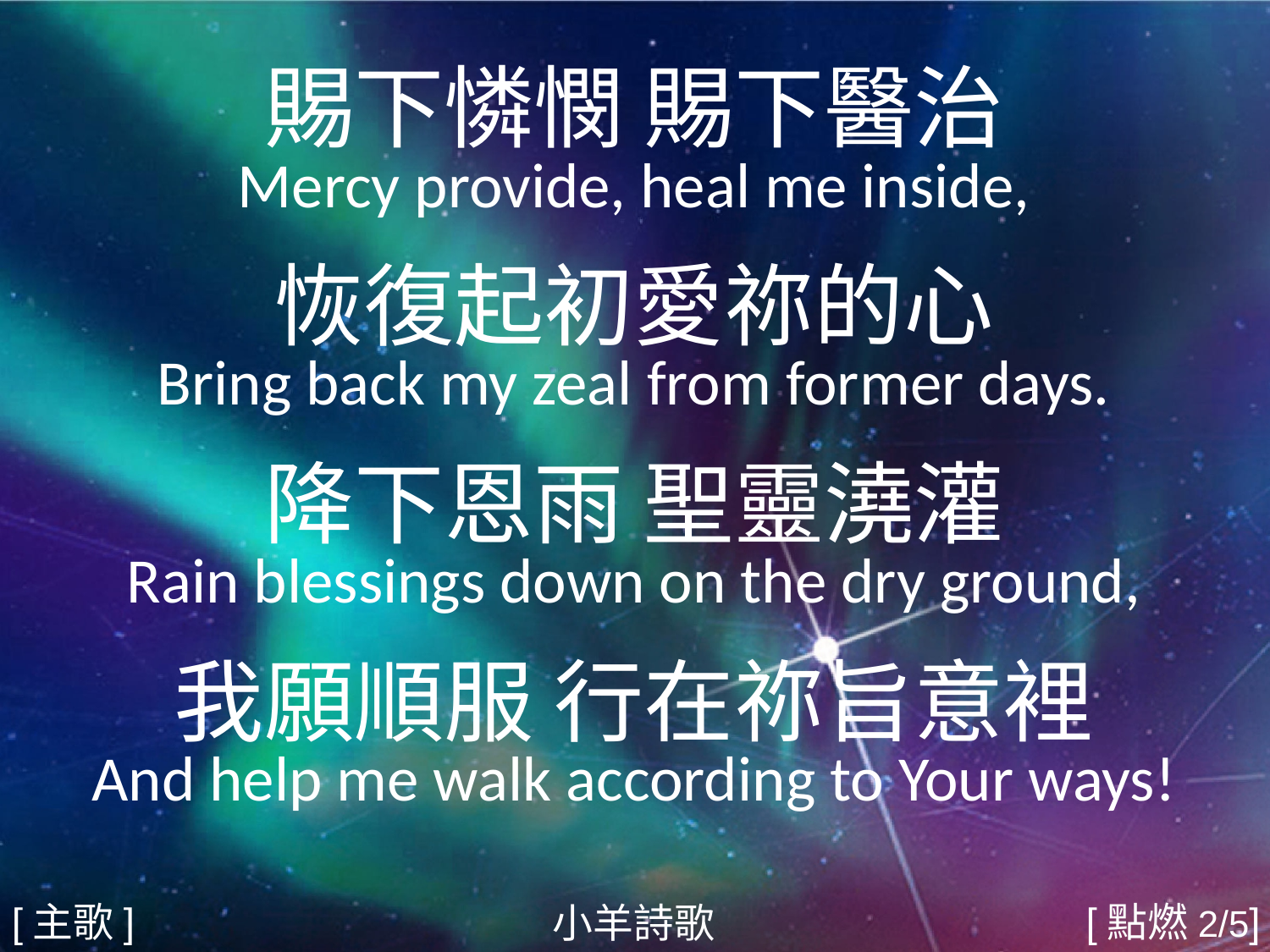

賜下憐憫 賜下醫治
Mercy provide, heal me inside,

恢復起初愛祢的心
Bring back my zeal from former days.

降下恩雨 聖靈澆灌
Rain blessings down on the dry ground,

我願順服 行在祢旨意裡
And help me walk according to Your ways!
#

[主歌]
[點燃2/5]
小羊詩歌